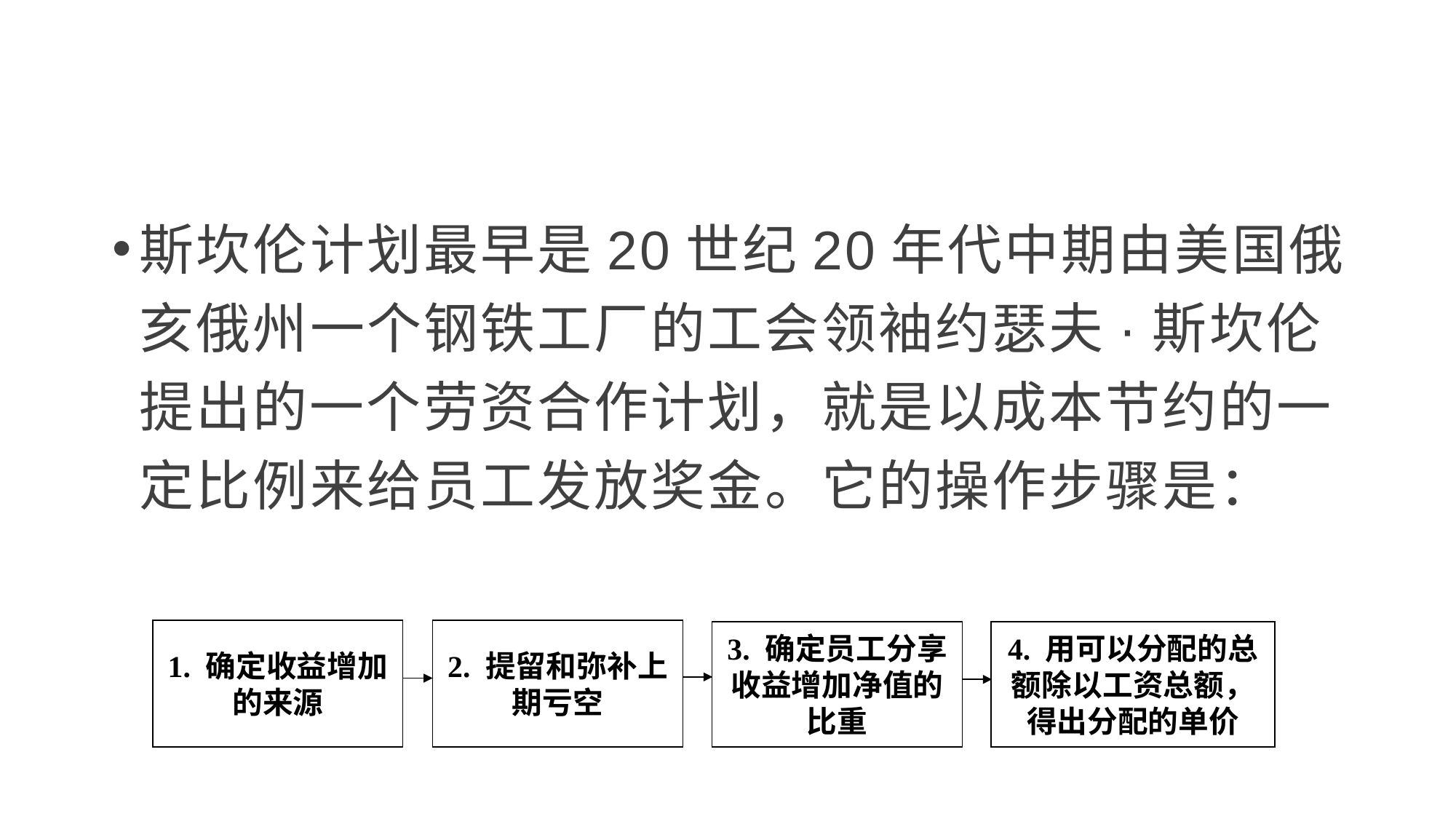

#
斯坎伦计划最早是20世纪20年代中期由美国俄亥俄州一个钢铁工厂的工会领袖约瑟夫·斯坎伦提出的一个劳资合作计划，就是以成本节约的一定比例来给员工发放奖金。它的操作步骤是：
1. 确定收益增加的来源
2. 提留和弥补上期亏空
3. 确定员工分享收益增加净值的比重
4. 用可以分配的总额除以工资总额，得出分配的单价